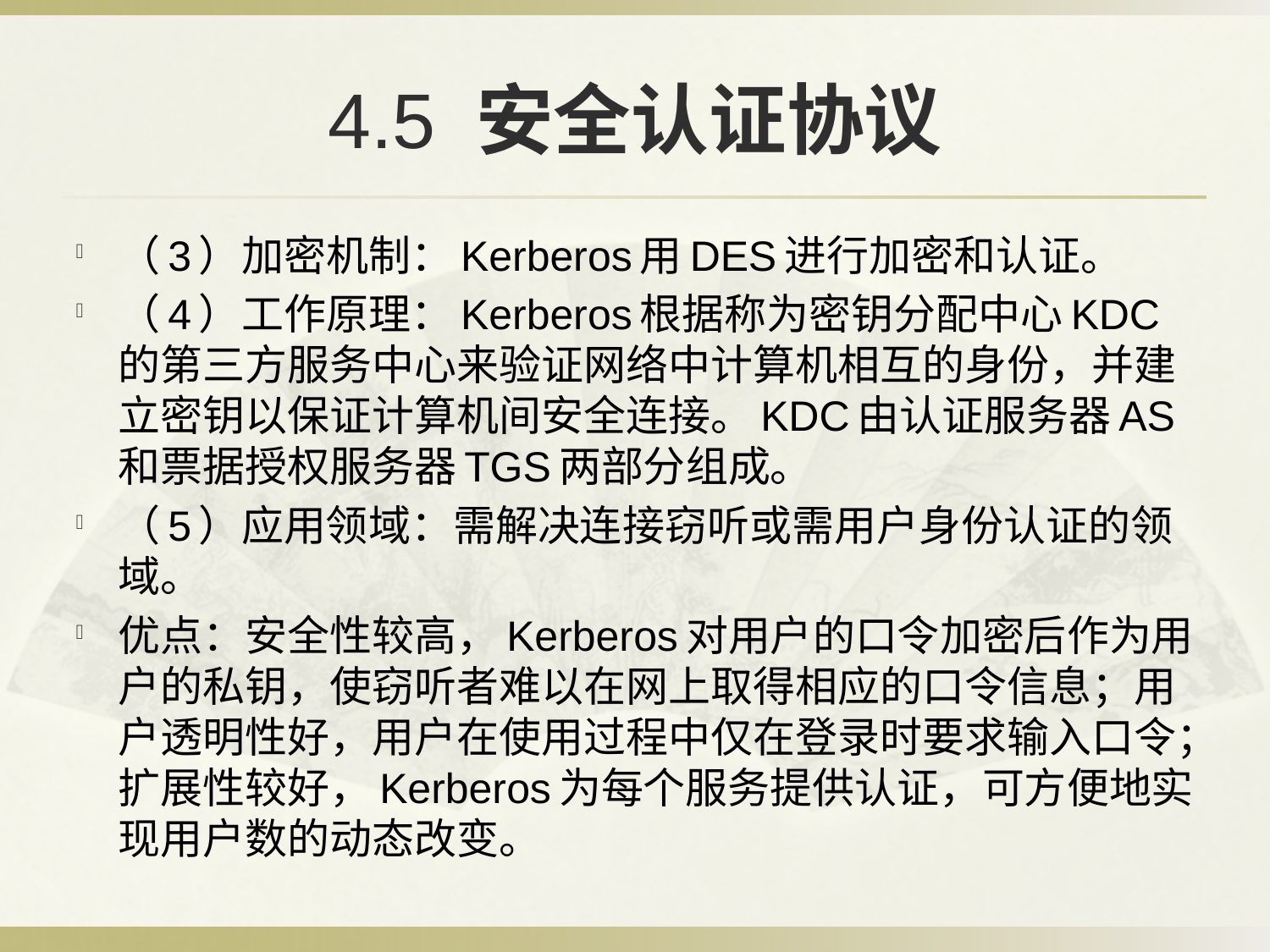

# 4.5 安全认证协议
（3）加密机制：Kerberos用DES进行加密和认证。
（4）工作原理：Kerberos根据称为密钥分配中心KDC的第三方服务中心来验证网络中计算机相互的身份，并建立密钥以保证计算机间安全连接。KDC由认证服务器AS和票据授权服务器TGS两部分组成。
（5）应用领域：需解决连接窃听或需用户身份认证的领域。
优点：安全性较高，Kerberos对用户的口令加密后作为用户的私钥，使窃听者难以在网上取得相应的口令信息；用户透明性好，用户在使用过程中仅在登录时要求输入口令；扩展性较好，Kerberos为每个服务提供认证，可方便地实现用户数的动态改变。